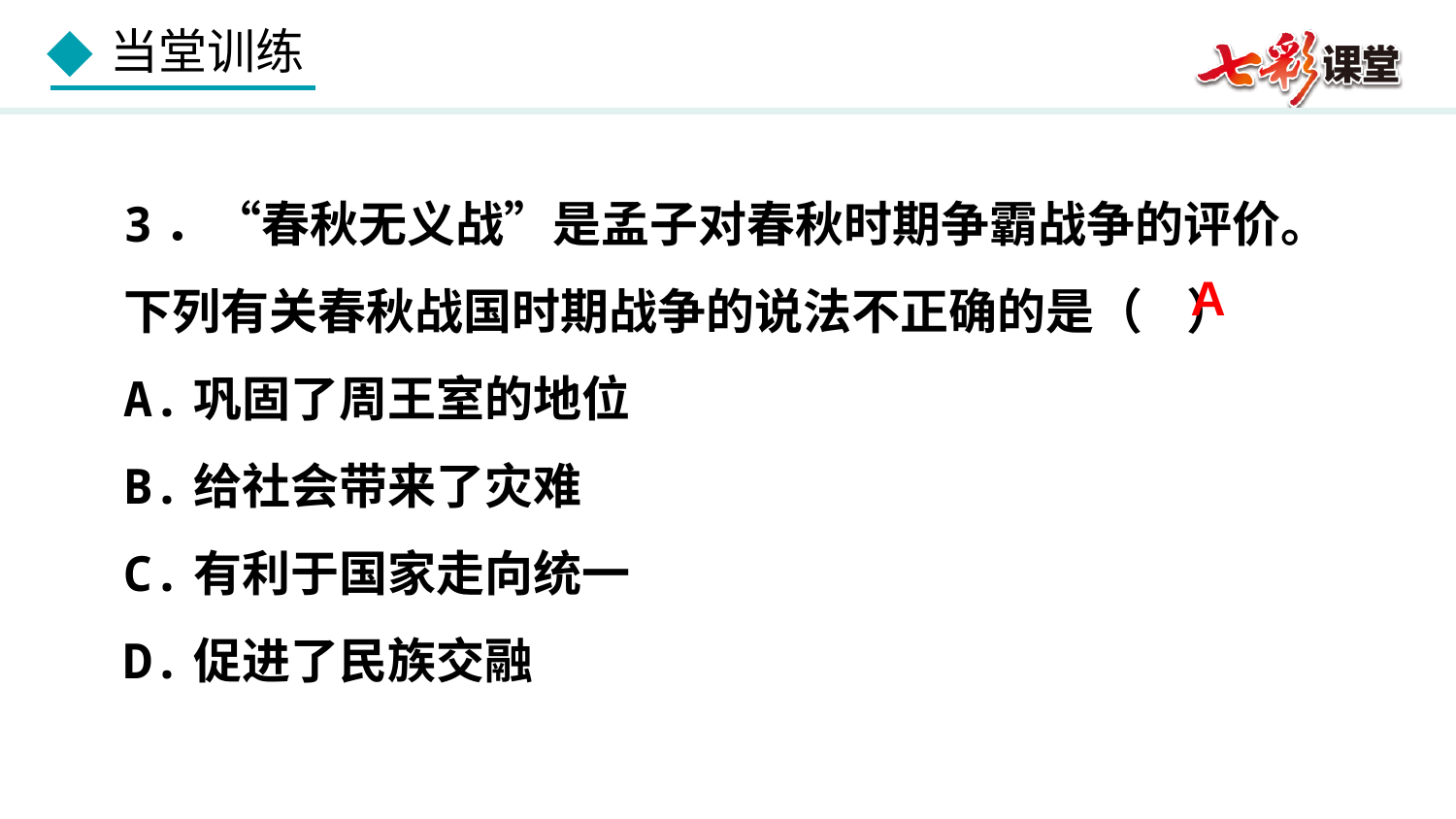

3．“春秋无义战”是孟子对春秋时期争霸战争的评价。下列有关春秋战国时期战争的说法不正确的是（    ）
A.巩固了周王室的地位
B.给社会带来了灾难
C.有利于国家走向统一
D.促进了民族交融
A